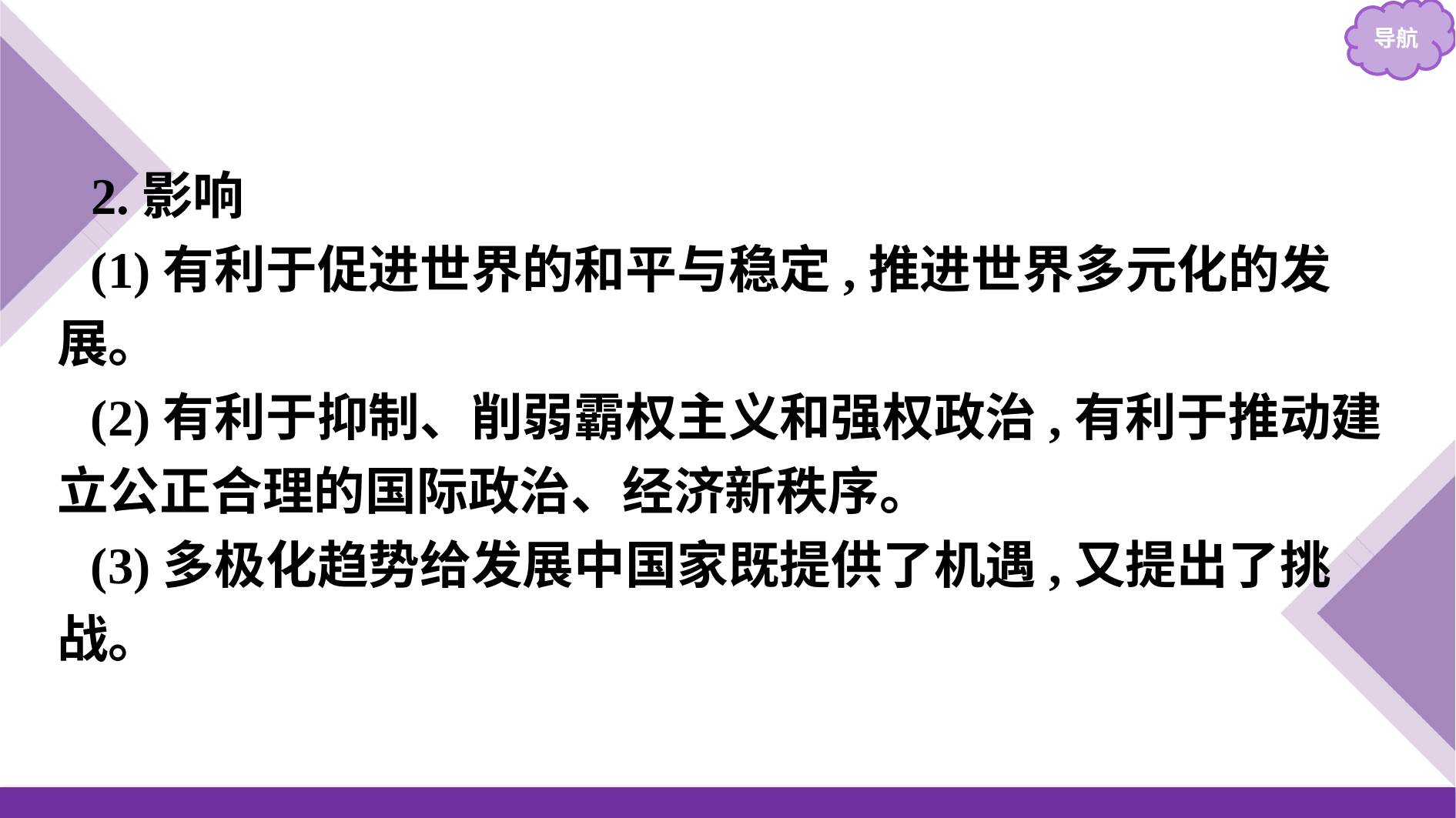

2.影响
(1)有利于促进世界的和平与稳定,推进世界多元化的发展。
(2)有利于抑制、削弱霸权主义和强权政治,有利于推动建立公正合理的国际政治、经济新秩序。
(3)多极化趋势给发展中国家既提供了机遇,又提出了挑战。